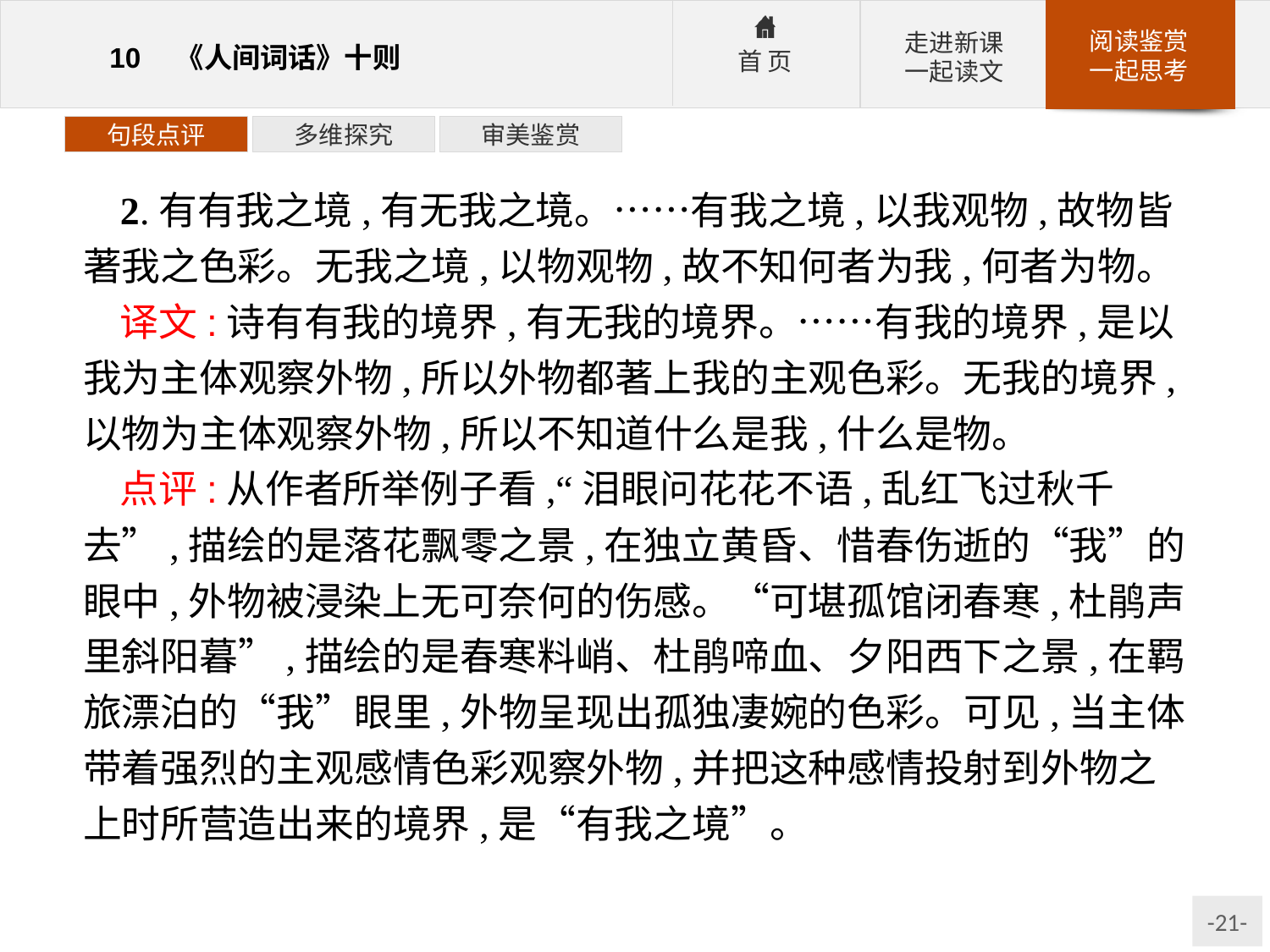

句段点评
多维探究
审美鉴赏
2.有有我之境,有无我之境。……有我之境,以我观物,故物皆著我之色彩。无我之境,以物观物,故不知何者为我,何者为物。
译文:诗有有我的境界,有无我的境界。……有我的境界,是以我为主体观察外物,所以外物都著上我的主观色彩。无我的境界,以物为主体观察外物,所以不知道什么是我,什么是物。
点评:从作者所举例子看,“泪眼问花花不语,乱红飞过秋千去”,描绘的是落花飘零之景,在独立黄昏、惜春伤逝的“我”的眼中,外物被浸染上无可奈何的伤感。“可堪孤馆闭春寒,杜鹃声里斜阳暮”,描绘的是春寒料峭、杜鹃啼血、夕阳西下之景,在羁旅漂泊的“我”眼里,外物呈现出孤独凄婉的色彩。可见,当主体带着强烈的主观感情色彩观察外物,并把这种感情投射到外物之上时所营造出来的境界,是“有我之境”。